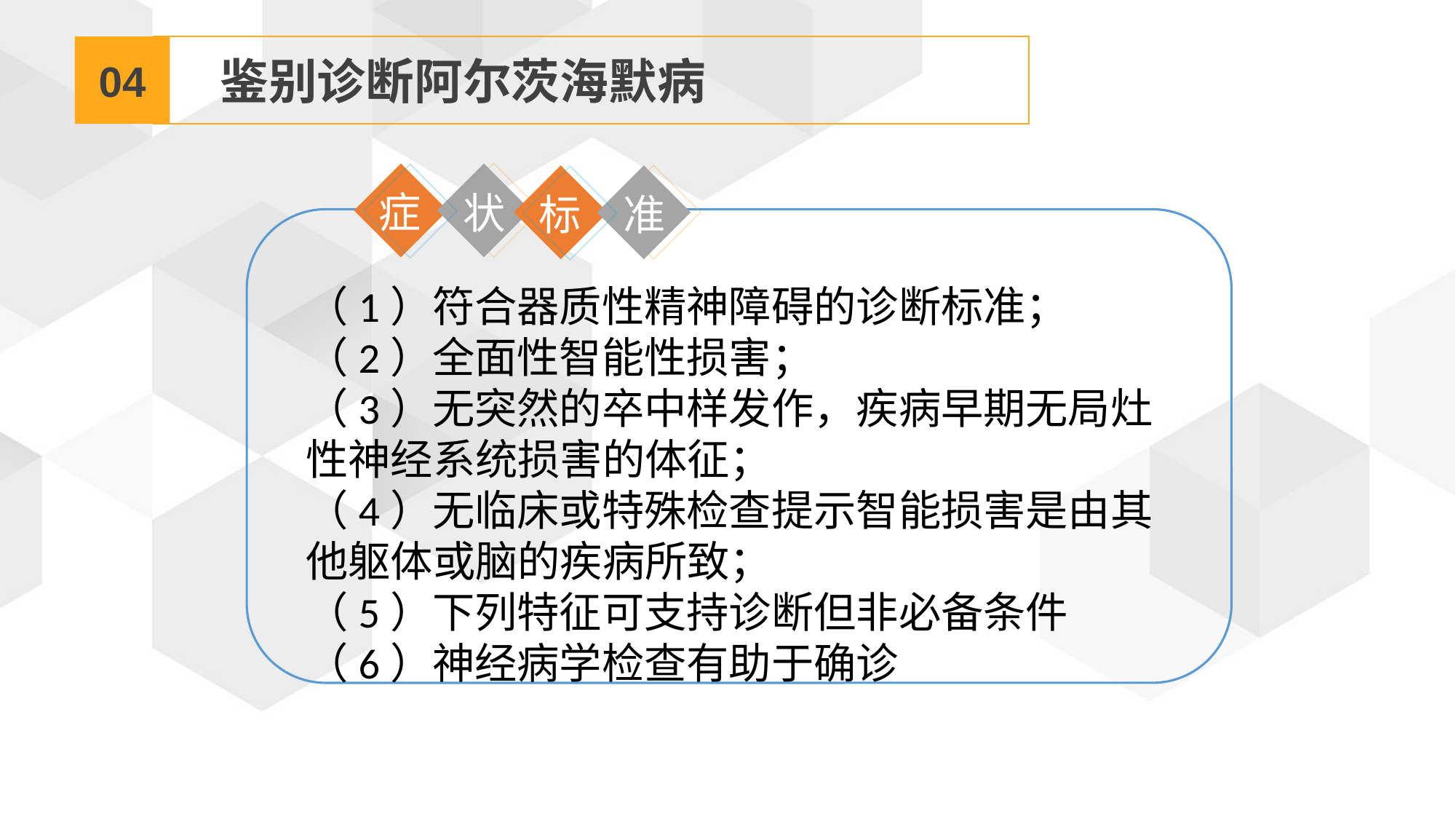

04
    鉴别诊断阿尔茨海默病

症

状

标

准

（1）符合器质性精神障碍的诊断标准；
（2）全面性智能性损害；
（3）无突然的卒中样发作，疾病早期无局灶性神经系统损害的体征；
（4）无临床或特殊检查提示智能损害是由其他躯体或脑的疾病所致；
（5）下列特征可支持诊断但非必备条件
（6）神经病学检查有助于确诊